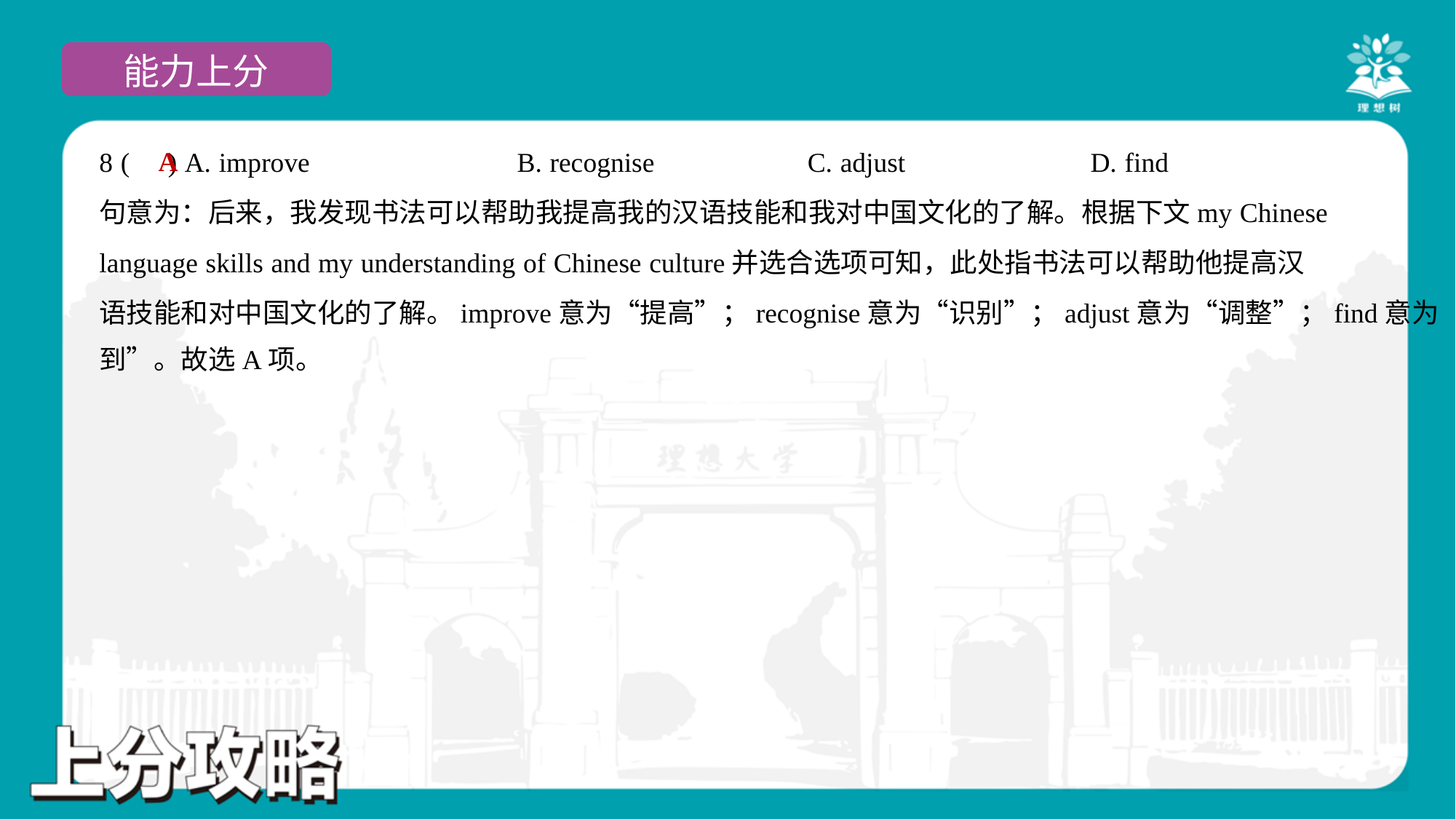

A
8 (     ) A. improve	B. recognise	C. adjust	D. find
句意为：后来，我发现书法可以帮助我提高我的汉语技能和我对中国文化的了解。根据下文my Chinese
language skills and my understanding of Chinese culture并选合选项可知，此处指书法可以帮助他提高汉
语技能和对中国文化的了解。improve意为“提高”；recognise意为“识别”；adjust意为“调整”；find意为“找
到”。故选A项。